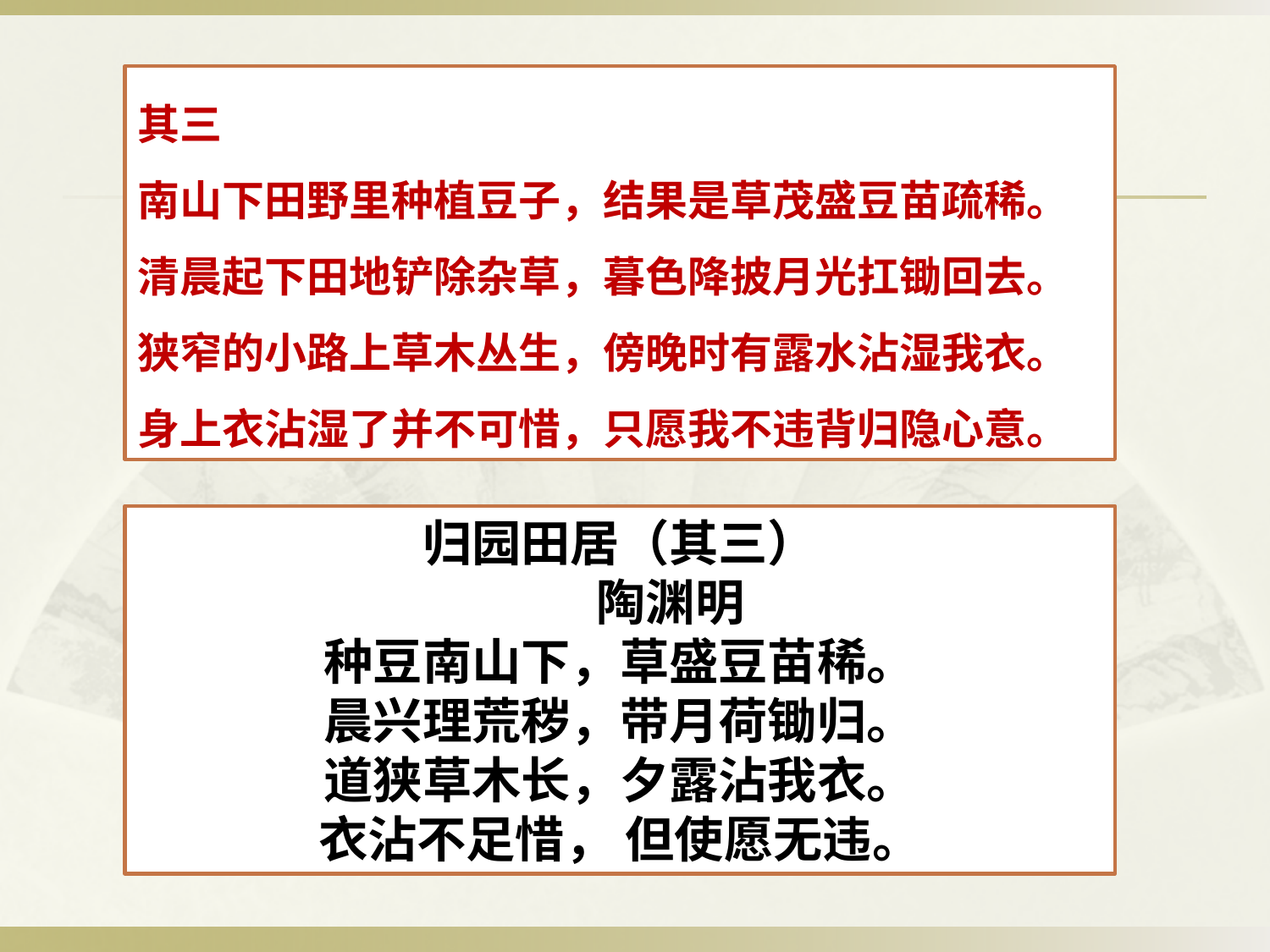

其三
南山下田野里种植豆子，结果是草茂盛豆苗疏稀。
清晨起下田地铲除杂草，暮色降披月光扛锄回去。
狭窄的小路上草木丛生，傍晚时有露水沾湿我衣。
身上衣沾湿了并不可惜，只愿我不违背归隐心意。
归园田居（其三）
        陶渊明
种豆南山下，草盛豆苗稀。
晨兴理荒秽，带月荷锄归。
道狭草木长，夕露沾我衣。
衣沾不足惜， 但使愿无违。